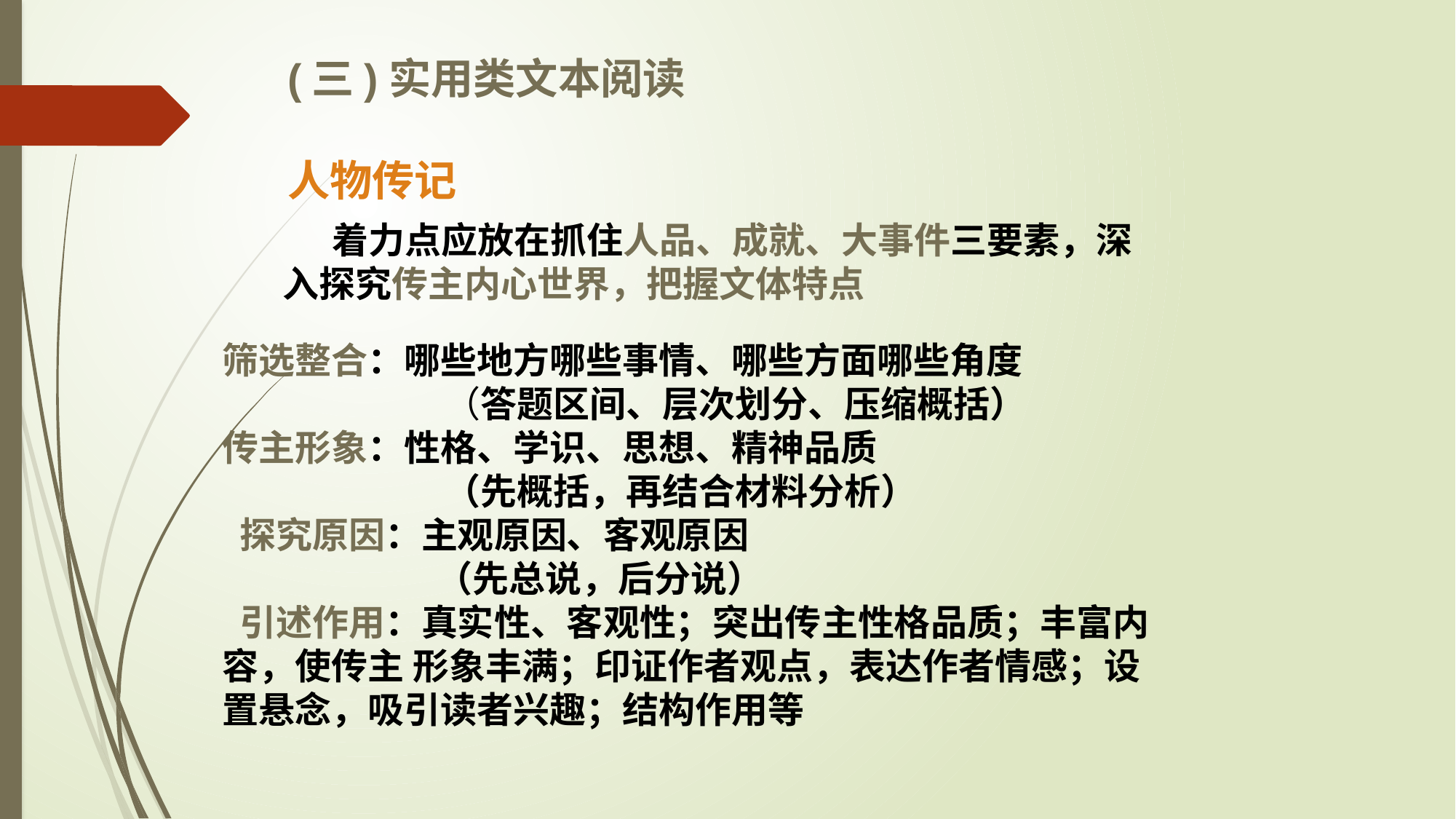

(三)实用类文本阅读

人物传记

     着力点应放在抓住人品、成就、大事件三要素，深入探究传主内心世界，把握文体特点
筛选整合：哪些地方哪些事情、哪些方面哪些角度
                          （答题区间、层次划分、压缩概括）
传主形象：性格、学识、思想、精神品质
                          （先概括，再结合材料分析）
 探究原因：主观原因、客观原因
                         （先总说，后分说）
 引述作用：真实性、客观性；突出传主性格品质；丰富内容，使传主 形象丰满；印证作者观点，表达作者情感；设置悬念，吸引读者兴趣；结构作用等